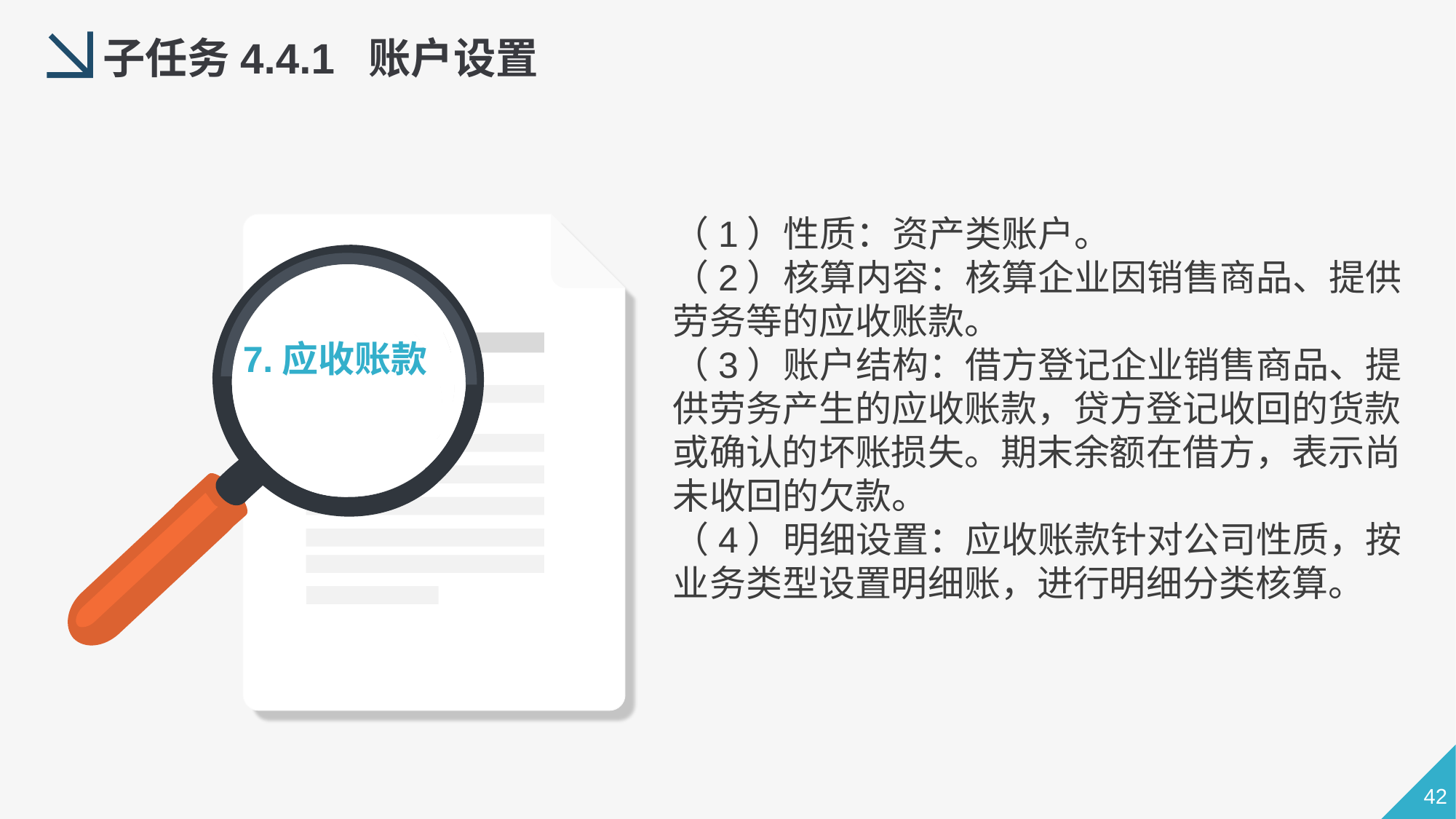

子任务4.4.1  账户设置

（1）性质：资产类账户。
（2）核算内容：核算企业因销售商品、提供劳务等的应收账款。
（3）账户结构：借方登记企业销售商品、提供劳务产生的应收账款，贷方登记收回的货款或确认的坏账损失。期末余额在借方，表示尚未收回的欠款。
（4）明细设置：应收账款针对公司性质，按业务类型设置明细账，进行明细分类核算。

7.应收账款